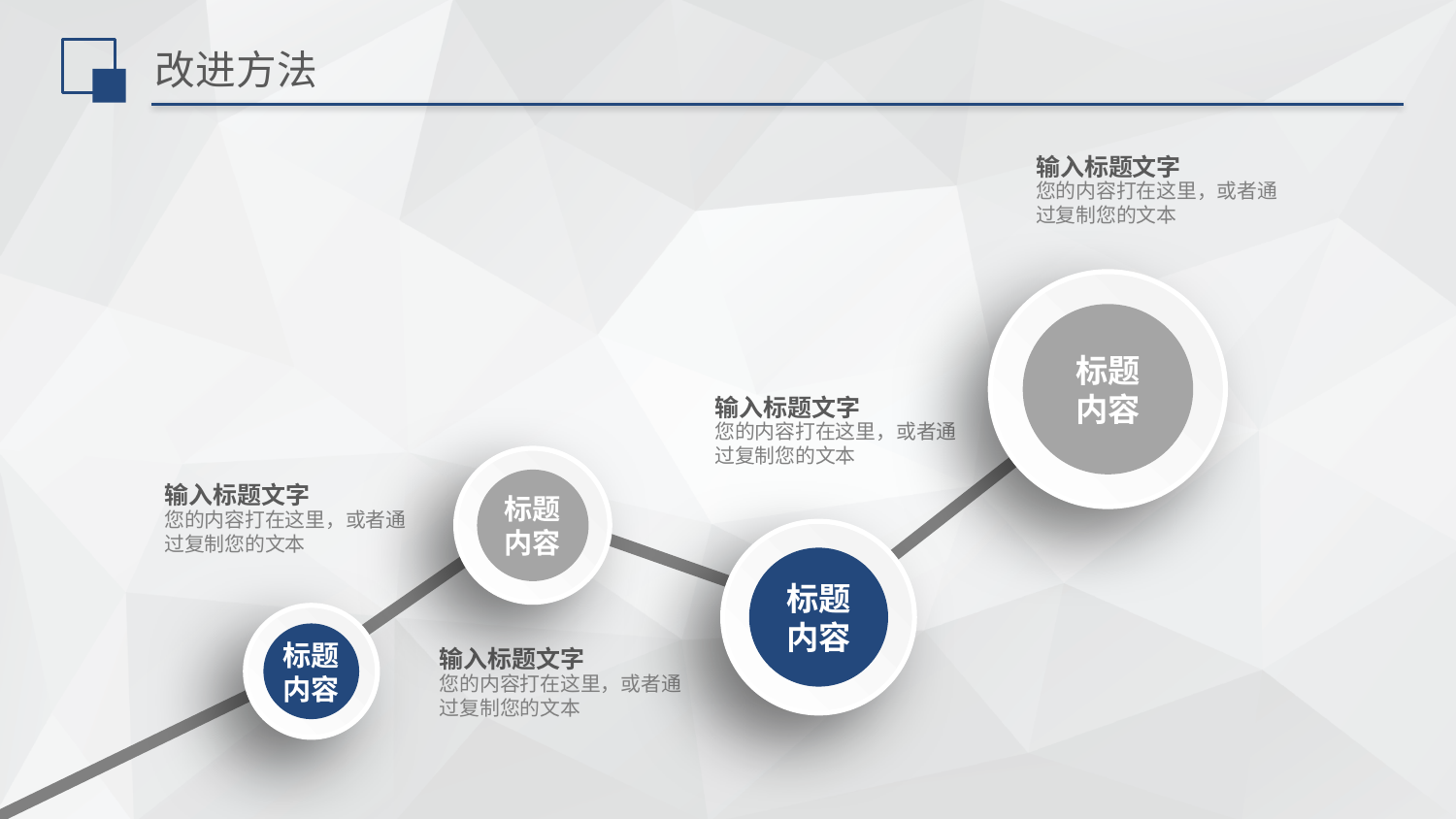

# 改进方法
输入标题文字

您的内容打在这里，或者通过复制您的文本

标题
内容
输入标题文字
您的内容打在这里，或者通过复制您的文本

标题
内容
输入标题文字
您的内容打在这里，或者通过复制您的文本

标题
内容

标题
内容
输入标题文字
您的内容打在这里，或者通过复制您的文本